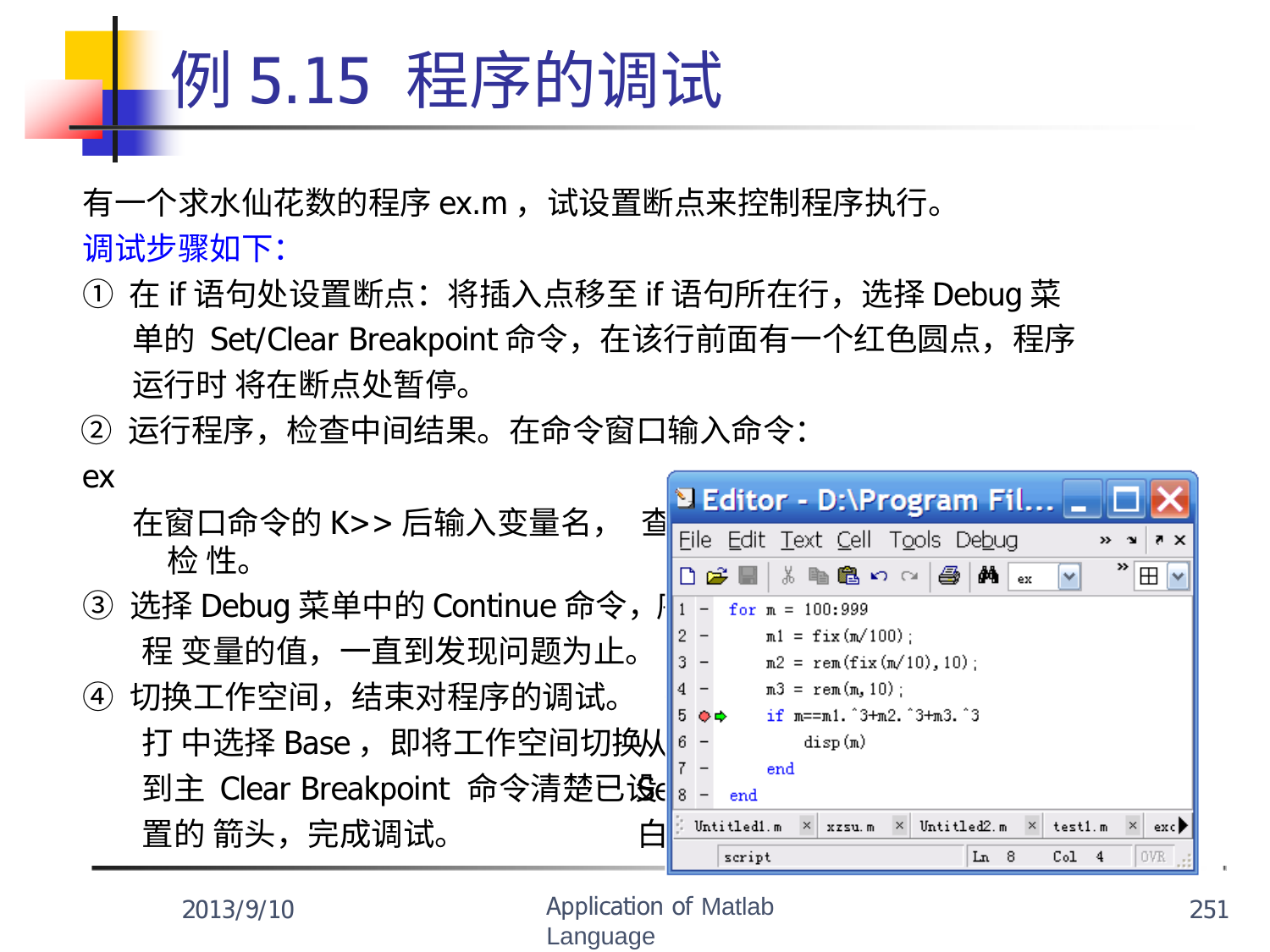

# 例5.15 程序的调试
有一个求水仙花数的程序ex.m，试设置断点来控制程序执行。
调试步骤如下：
① 在if语句处设置断点：将插入点移至if语句所在行，选择Debug菜单的 Set/Clear Breakpoint命令，在该行前面有一个红色圆点，程序运行时 将在断点处暂停。
② 运行程序，检查中间结果。在命令窗口输入命令：
ex
在窗口命令的K>>后输入变量名，检 性。
③ 选择Debug菜单中的Continue命令，程 变量的值，一直到发现问题为止。
④ 切换工作空间，结束对程序的调试。打 中选择Base，即将工作空间切换到主 Clear Breakpoint 命令清楚已设置的 箭头，完成调试。
查变量的值。可以分析判断程序 的正确 序继续运行，在断点处又暂停，再检查

开编辑窗口中的Stack下拉列表框，从 工作空间。然后选择Debug菜单中的Set 断点，在选择Continue命令，去除白色

Application of Matlab Language
2013/9/10
251